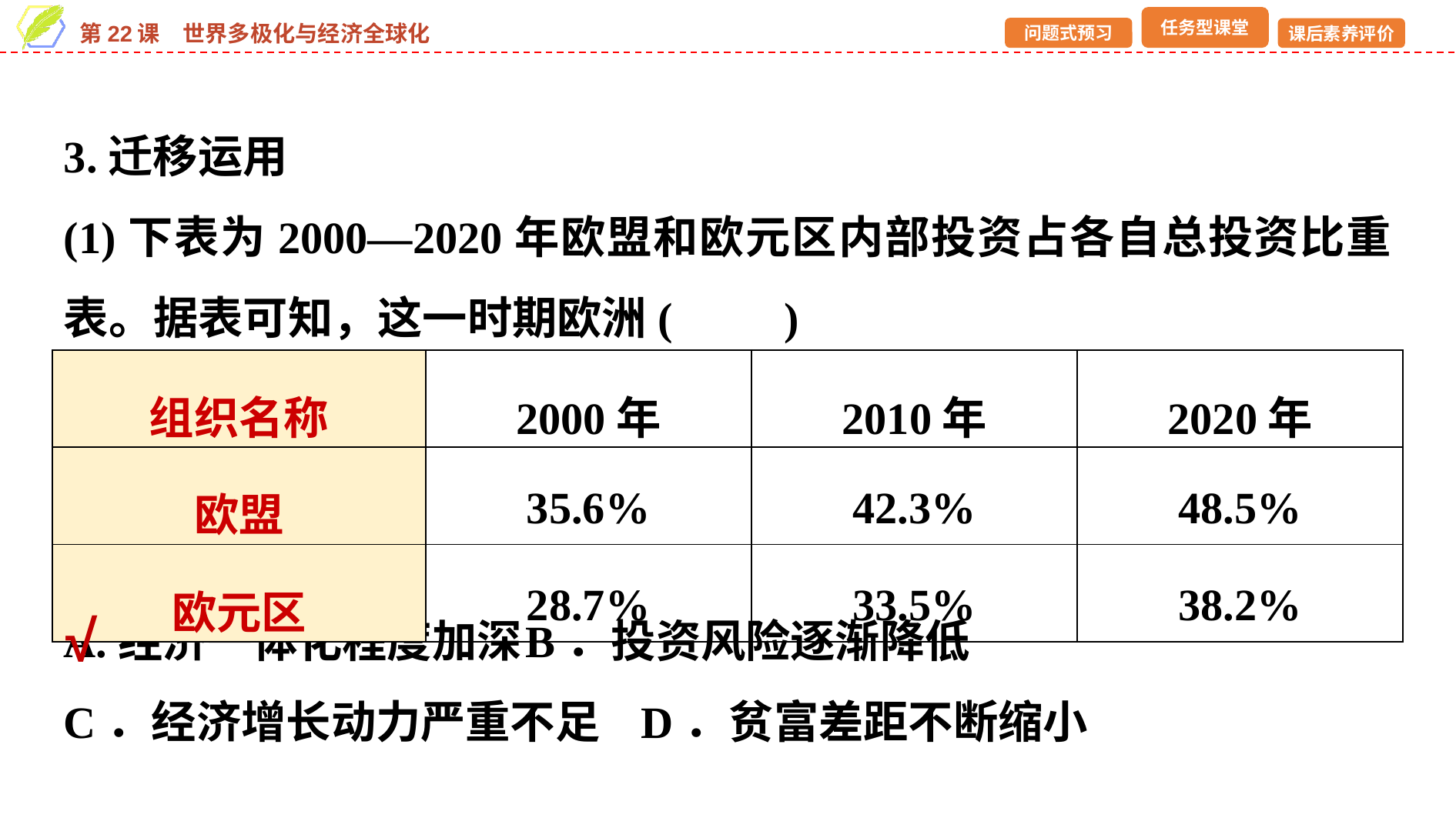

3.迁移运用
(1)下表为2000—2020年欧盟和欧元区内部投资占各自总投资比重表。据表可知，这一时期欧洲(　　)

A.经济一体化程度加深	B．投资风险逐渐降低
C．经济增长动力严重不足	D．贫富差距不断缩小
| 组织名称 | 2000年 | 2010年 | 2020年 |
| --- | --- | --- | --- |
| 欧盟 | 35.6% | 42.3% | 48.5% |
| 欧元区 | 28.7% | 33.5% | 38.2% |
√